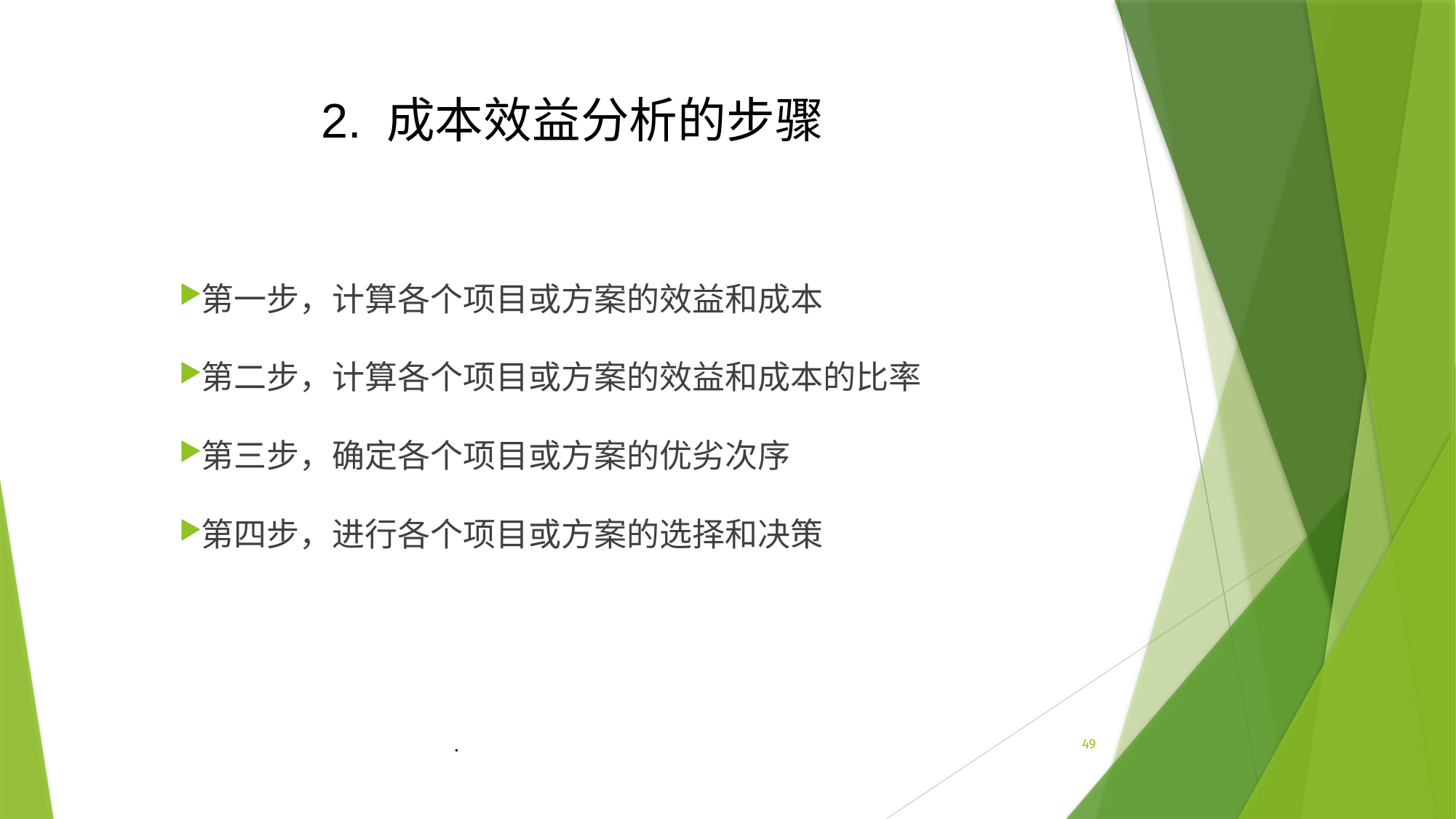

2. 成本效益分析的步骤
第一步，计算各个项目或方案的效益和成本
第二步，计算各个项目或方案的效益和成本的比率
第三步，确定各个项目或方案的优劣次序
第四步，进行各个项目或方案的选择和决策
.
49